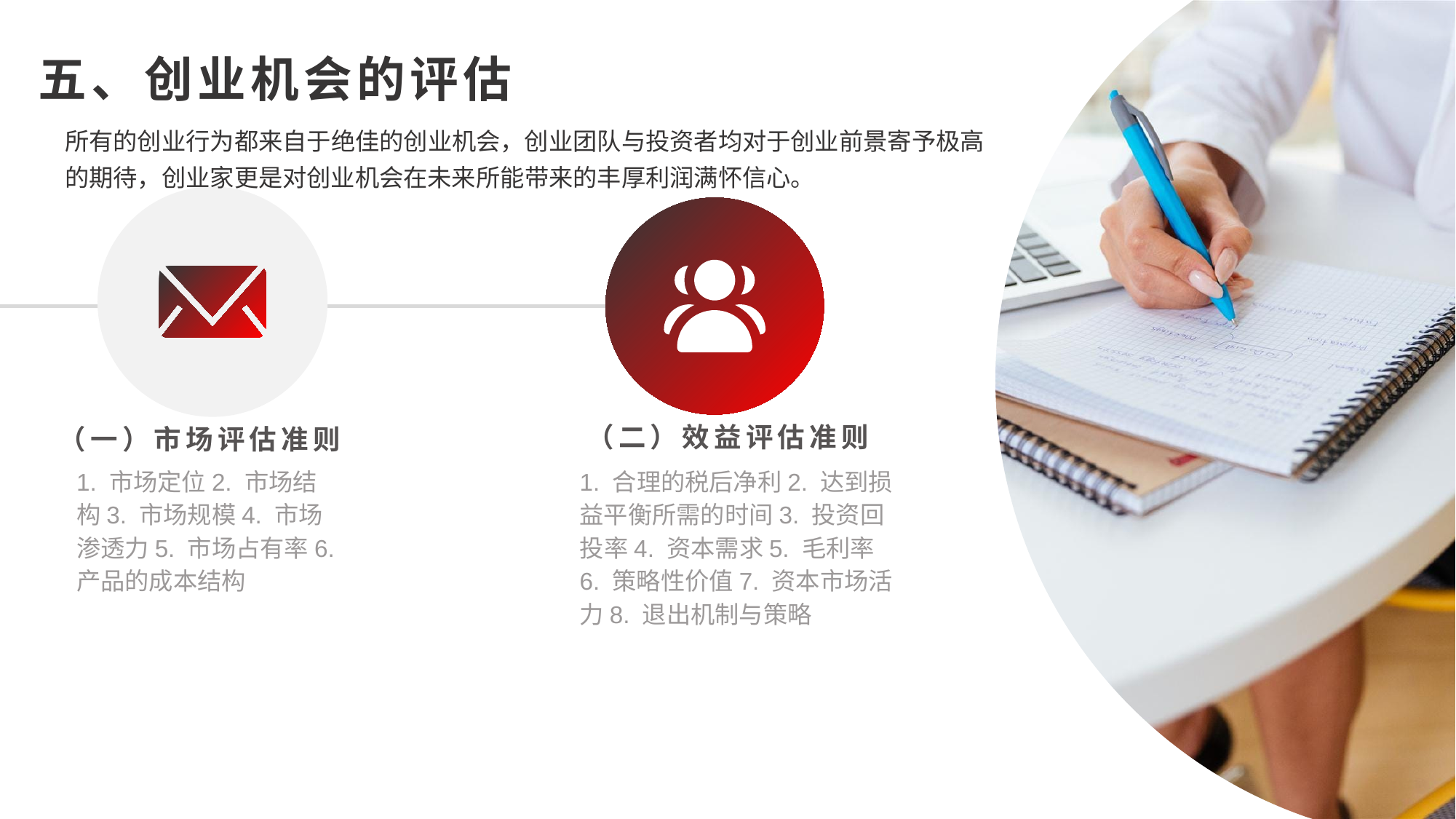

五、创业机会的评估
所有的创业行为都来自于绝佳的创业机会，创业团队与投资者均对于创业前景寄予极高的期待，创业家更是对创业机会在未来所能带来的丰厚利润满怀信心。

（二）效益评估准则
1. 合理的税后净利2. 达到损益平衡所需的时间3. 投资回投率4. 资本需求5. 毛利率6. 策略性价值7. 资本市场活力8. 退出机制与策略
（一）市场评估准则
1. 市场定位2. 市场结构3. 市场规模4. 市场渗透力5. 市场占有率6. 产品的成本结构